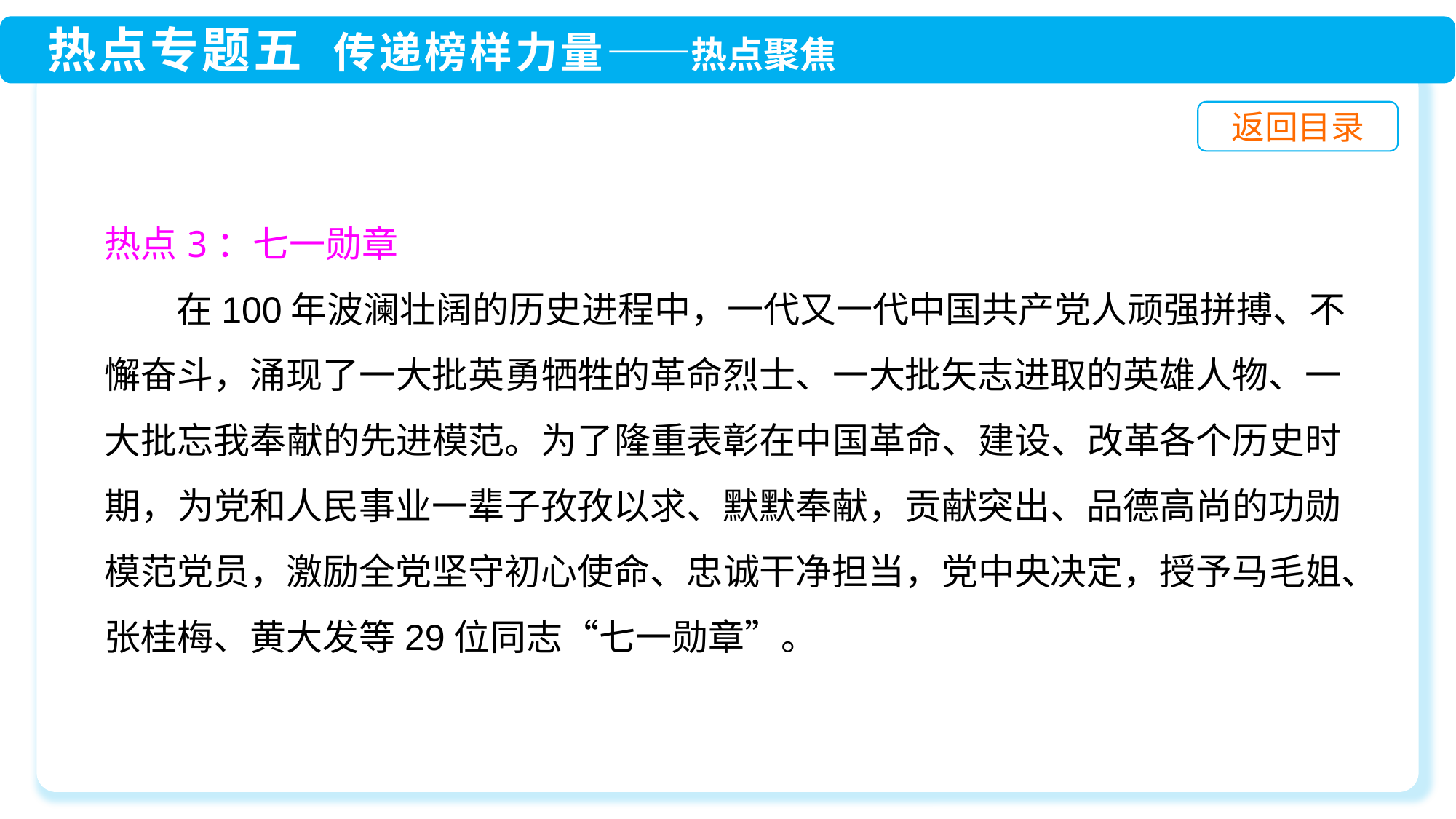

热点3：七一勋章
 在100年波澜壮阔的历史进程中，一代又一代中国共产党人顽强拼搏、不懈奋斗，涌现了一大批英勇牺牲的革命烈士、一大批矢志进取的英雄人物、一大批忘我奉献的先进模范。为了隆重表彰在中国革命、建设、改革各个历史时期，为党和人民事业一辈子孜孜以求、默默奉献，贡献突出、品德高尚的功勋模范党员，激励全党坚守初心使命、忠诚干净担当，党中央决定，授予马毛姐、张桂梅、黄大发等29位同志“七一勋章”。